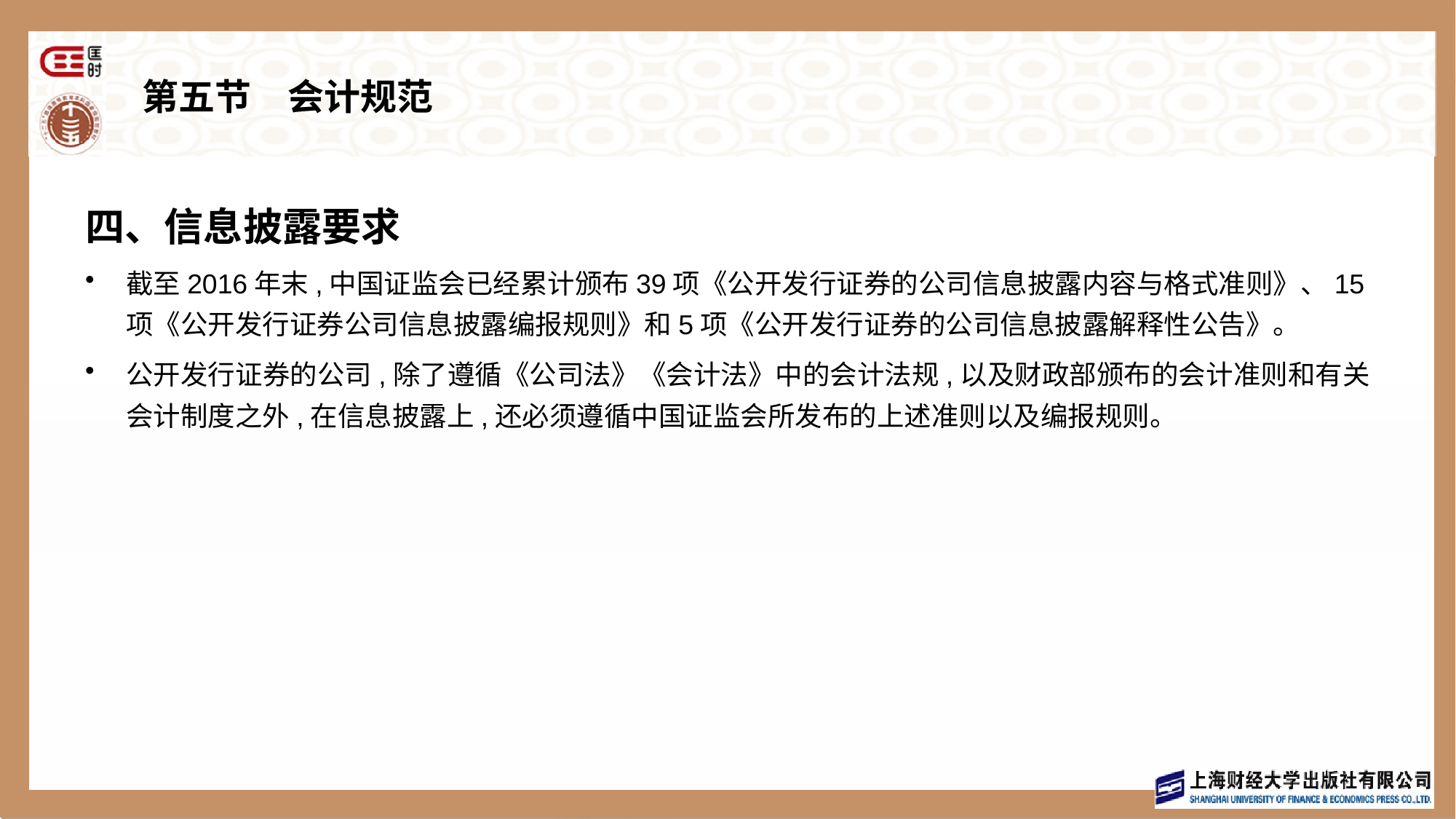

# 第五节　会计规范
四、信息披露要求
截至2016年末,中国证监会已经累计颁布39项《公开发行证券的公司信息披露内容与格式准则》、15项《公开发行证券公司信息披露编报规则》和5项《公开发行证券的公司信息披露解释性公告》。
公开发行证券的公司,除了遵循《公司法》《会计法》中的会计法规,以及财政部颁布的会计准则和有关会计制度之外,在信息披露上,还必须遵循中国证监会所发布的上述准则以及编报规则。